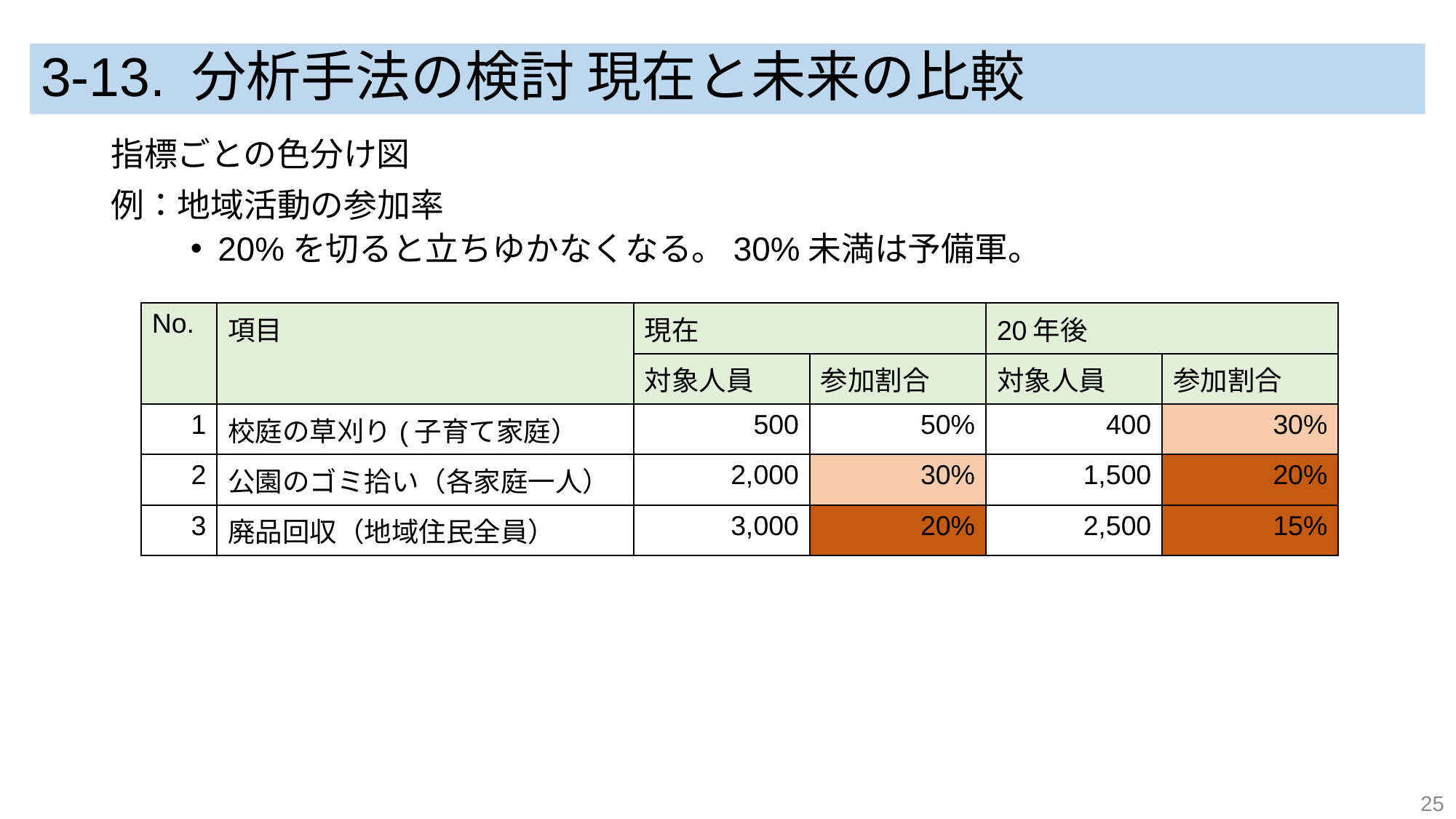

# 3-13. 分析手法の検討 現在と未来の比較
指標ごとの色分け図
例：地域活動の参加率
20%を切ると立ちゆかなくなる。30%未満は予備軍。

| No. | 項目 | 現在 |  | 20年後 |  |
| --- | --- | --- | --- | --- | --- |
|  |  | 対象人員 | 参加割合 | 対象人員 | 参加割合 |
| 1 | 校庭の草刈り(子育て家庭） | 500 | 50% | 400 | 30% |
| 2 | 公園のゴミ拾い（各家庭一人） | 2,000 | 30% | 1,500 | 20% |
| 3 | 廃品回収（地域住民全員） | 3,000 | 20% | 2,500 | 15% |
25